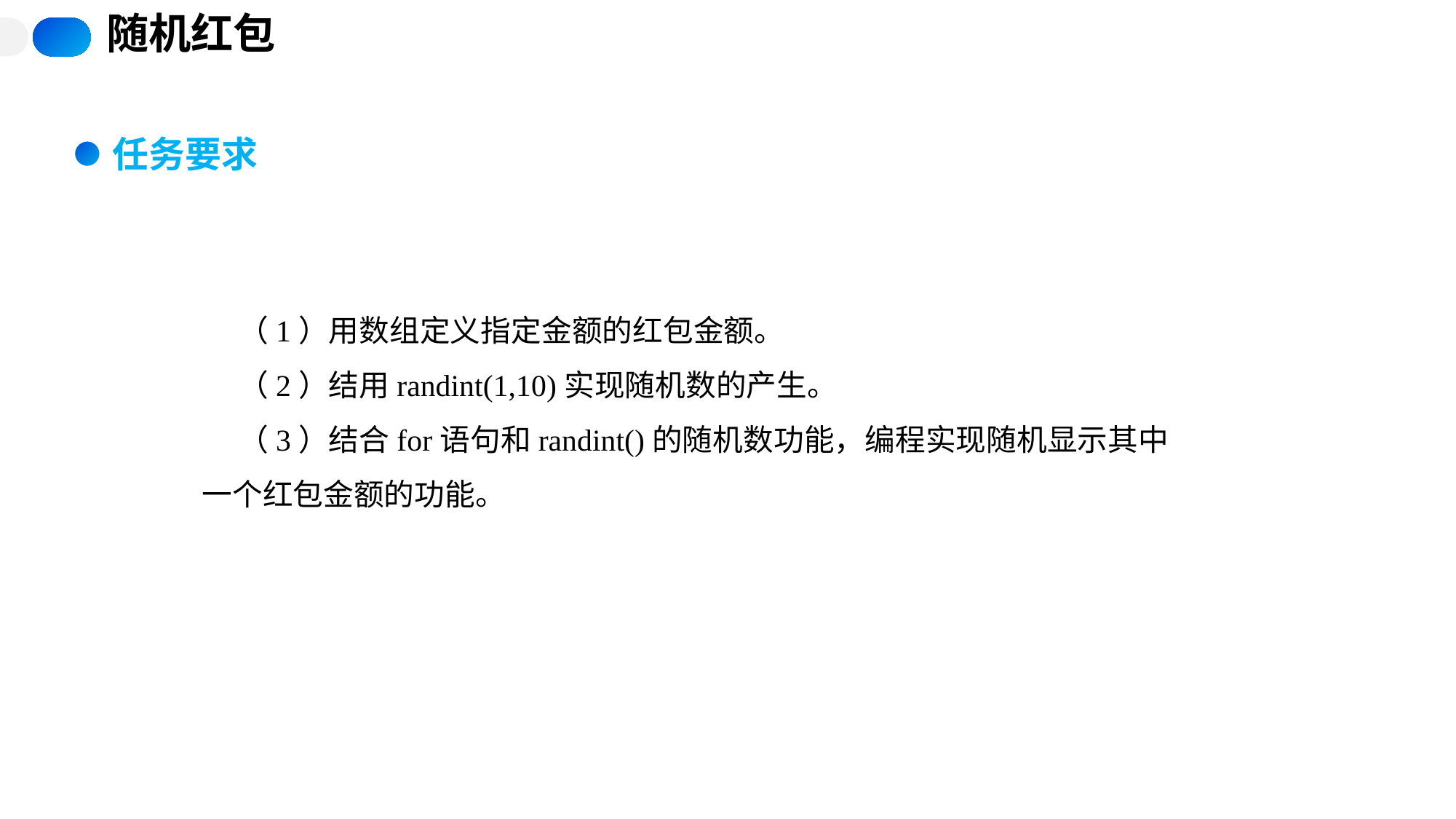

随机红包
任务要求

（1）用数组定义指定金额的红包金额。
（2）结用randint(1,10)实现随机数的产生。
（3）结合for语句和randint()的随机数功能，编程实现随机显示其中一个红包金额的功能。